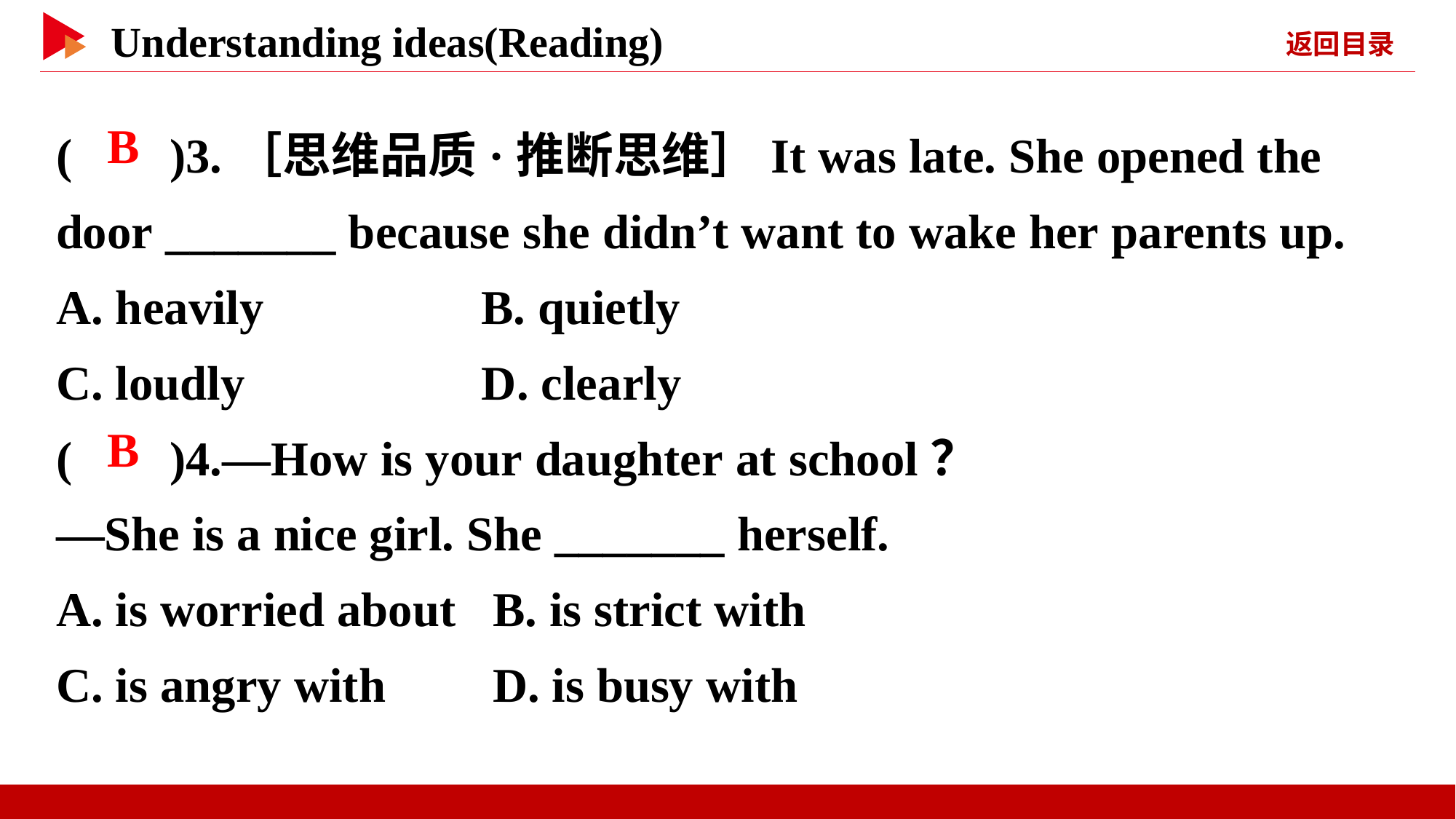

(        )3.［思维品质·推断思维］It was late. She opened the door _______ because she didn’t want to wake her parents up.
A. heavily 	        B. quietly
C. loudly 	                 D. clearly
(        )4.—How is your daughter at school？
—She is a nice girl. She _______ herself.
A. is worried about	B. is strict with
C. is angry with	D. is busy with
   B
   B